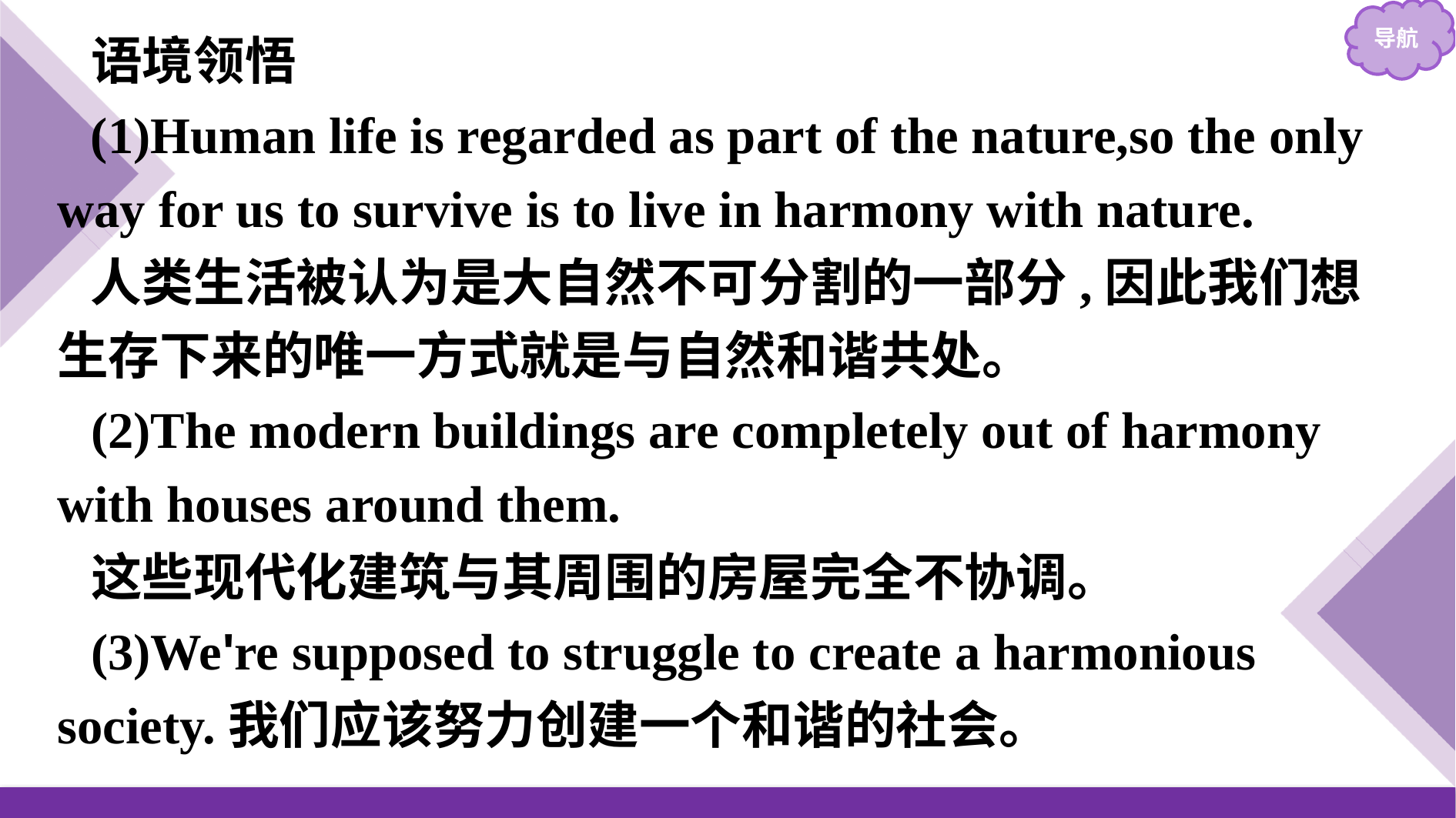

语境领悟
(1)Human life is regarded as part of the nature,so the only way for us to survive is to live in harmony with nature.
人类生活被认为是大自然不可分割的一部分,因此我们想生存下来的唯一方式就是与自然和谐共处。
(2)The modern buildings are completely out of harmony with houses around them.
这些现代化建筑与其周围的房屋完全不协调。
(3)We're supposed to struggle to create a harmonious society.我们应该努力创建一个和谐的社会。